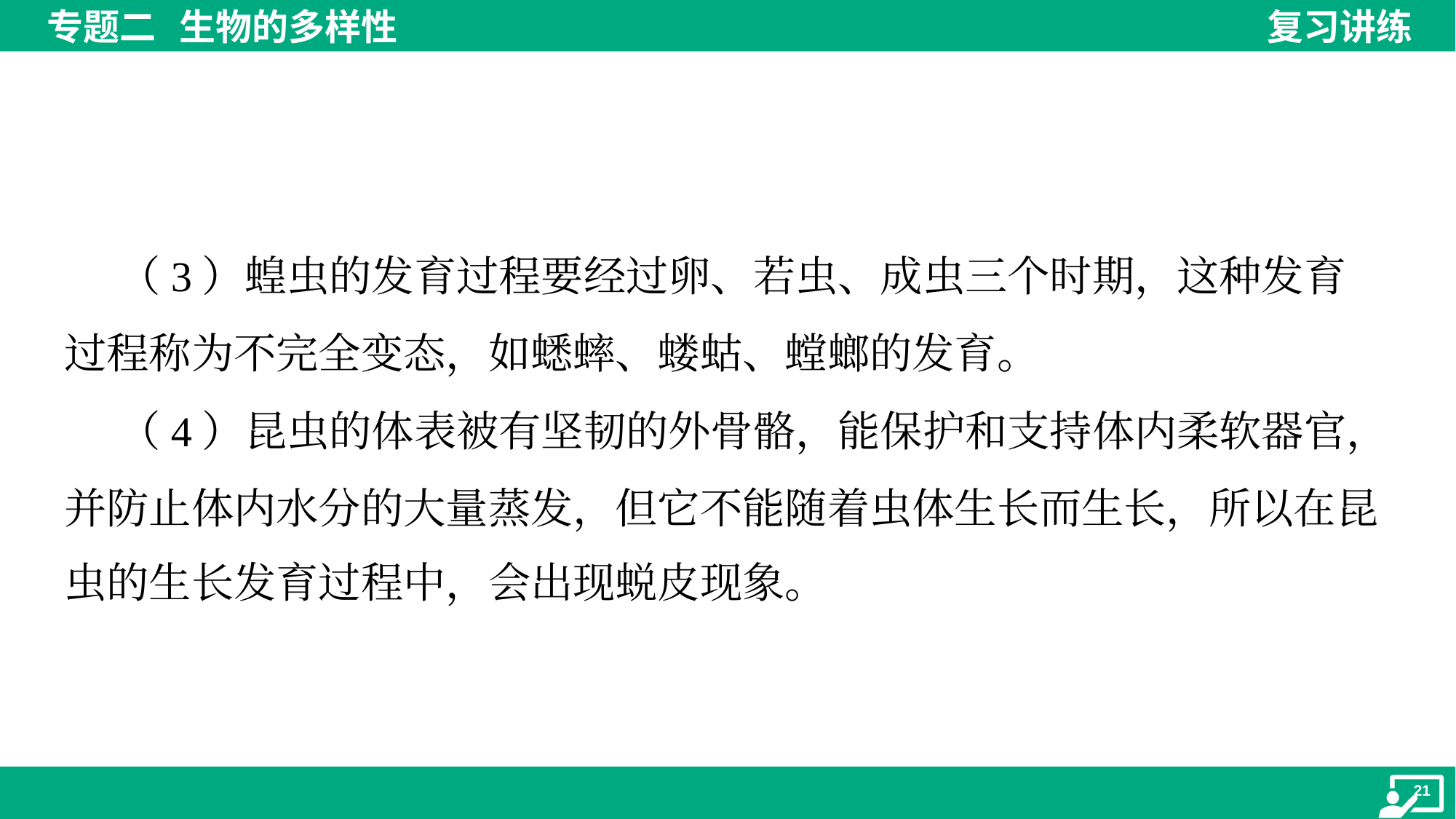

（3）蝗虫的发育过程要经过卵、若虫、成虫三个时期，这种发育
过程称为不完全变态，如蟋蟀、蝼蛄、螳螂的发育。
    （4）昆虫的体表被有坚韧的外骨骼，能保护和支持体内柔软器官，
并防止体内水分的大量蒸发，但它不能随着虫体生长而生长，所以在昆
虫的生长发育过程中，会出现蜕皮现象。